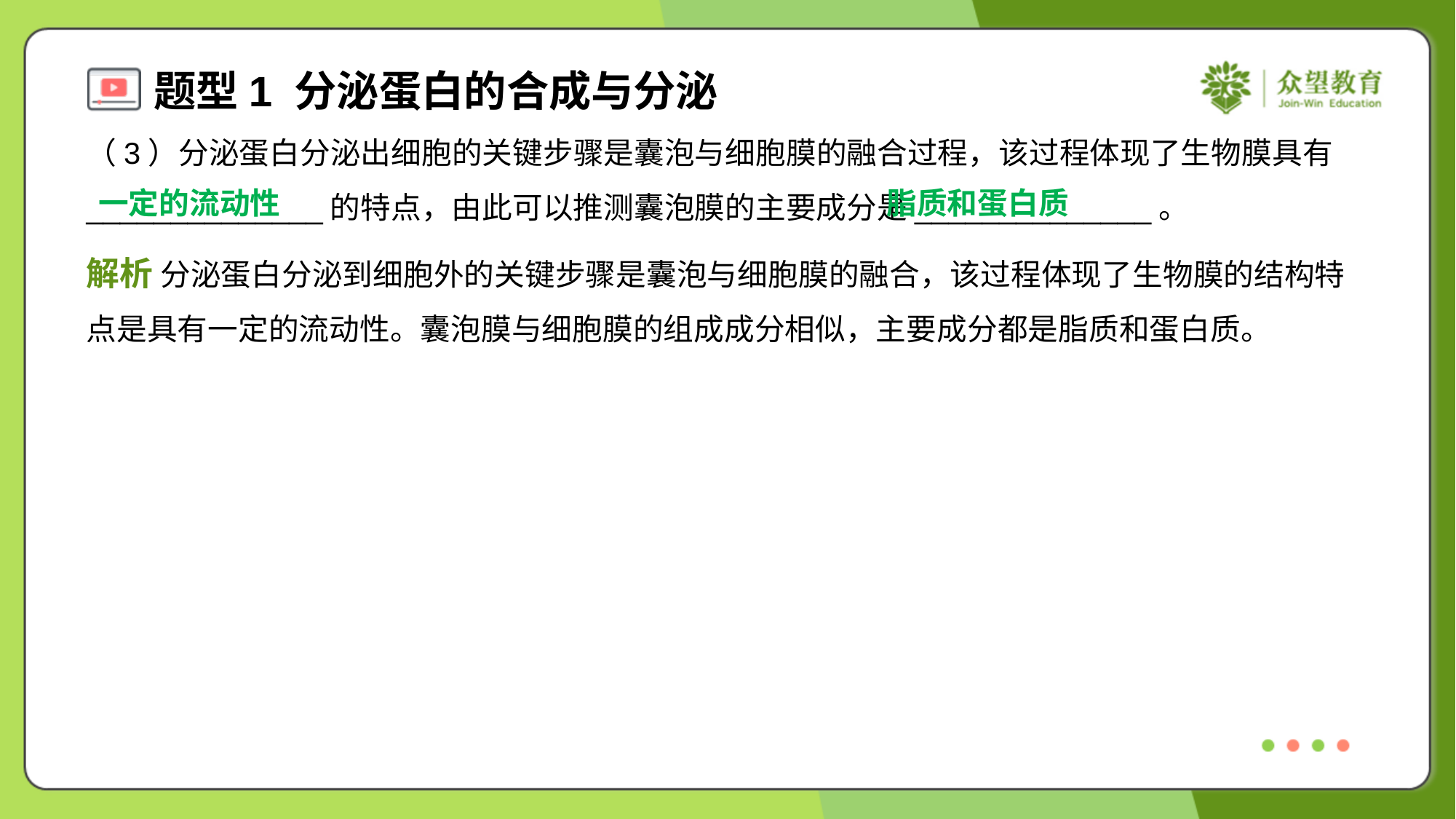

（3）分泌蛋白分泌出细胞的关键步骤是囊泡与细胞膜的融合过程，该过程体现了生物膜具有
______________的特点，由此可以推测囊泡膜的主要成分是______________。
一定的流动性
脂质和蛋白质
解析 分泌蛋白分泌到细胞外的关键步骤是囊泡与细胞膜的融合，该过程体现了生物膜的结构特
点是具有一定的流动性。囊泡膜与细胞膜的组成成分相似，主要成分都是脂质和蛋白质。